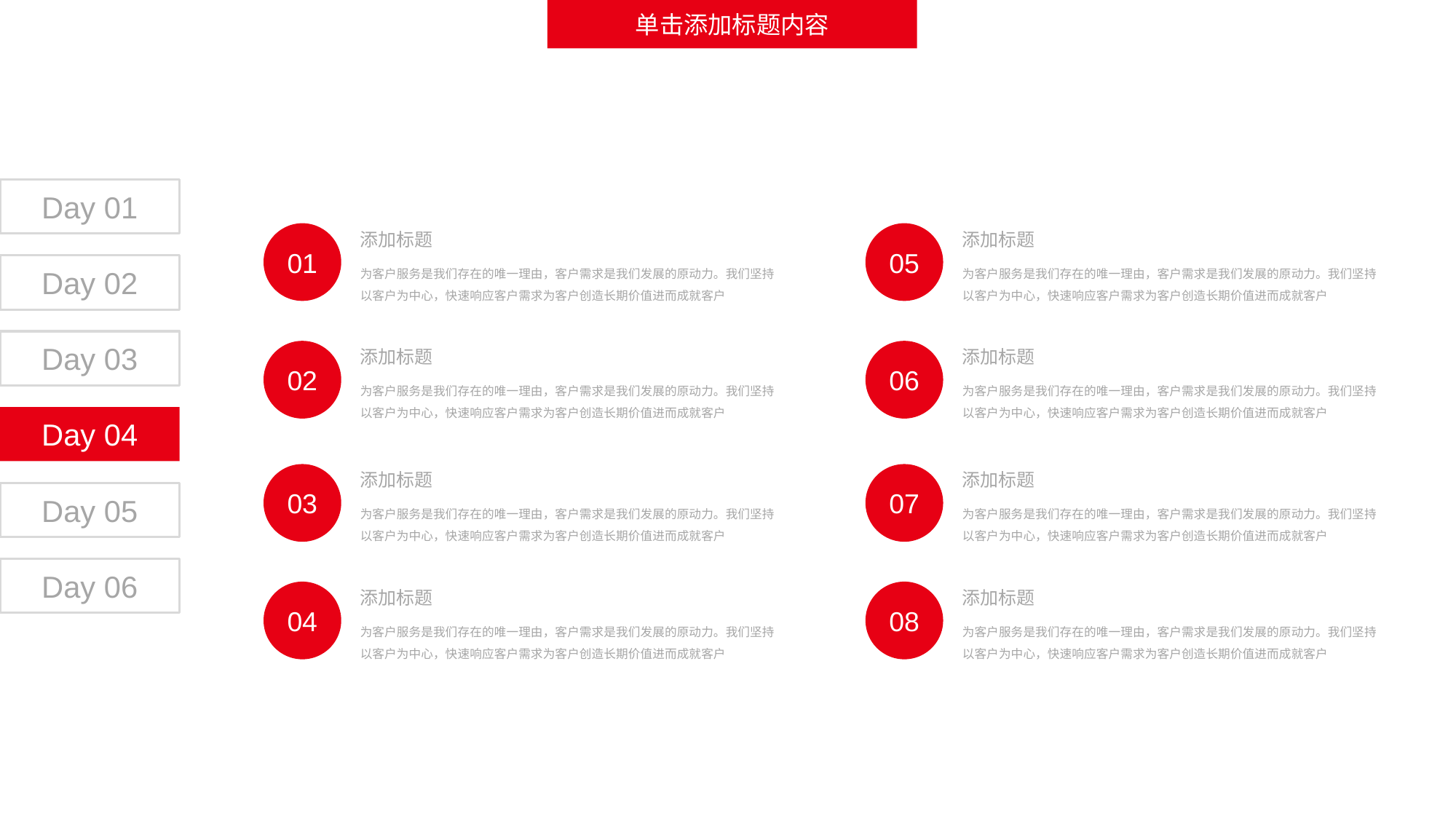

单击添加标题内容
Day 01
添加标题
为客户服务是我们存在的唯一理由，客户需求是我们发展的原动力。我们坚持以客户为中心，快速响应客户需求为客户创造长期价值进而成就客户
01
添加标题
为客户服务是我们存在的唯一理由，客户需求是我们发展的原动力。我们坚持以客户为中心，快速响应客户需求为客户创造长期价值进而成就客户
05
Day 02
添加标题
为客户服务是我们存在的唯一理由，客户需求是我们发展的原动力。我们坚持以客户为中心，快速响应客户需求为客户创造长期价值进而成就客户
02
添加标题
为客户服务是我们存在的唯一理由，客户需求是我们发展的原动力。我们坚持以客户为中心，快速响应客户需求为客户创造长期价值进而成就客户
06
Day 03
Day 04
添加标题
为客户服务是我们存在的唯一理由，客户需求是我们发展的原动力。我们坚持以客户为中心，快速响应客户需求为客户创造长期价值进而成就客户
03
添加标题
为客户服务是我们存在的唯一理由，客户需求是我们发展的原动力。我们坚持以客户为中心，快速响应客户需求为客户创造长期价值进而成就客户
07
Day 05
Day 06
添加标题
为客户服务是我们存在的唯一理由，客户需求是我们发展的原动力。我们坚持以客户为中心，快速响应客户需求为客户创造长期价值进而成就客户
04
添加标题
为客户服务是我们存在的唯一理由，客户需求是我们发展的原动力。我们坚持以客户为中心，快速响应客户需求为客户创造长期价值进而成就客户
08